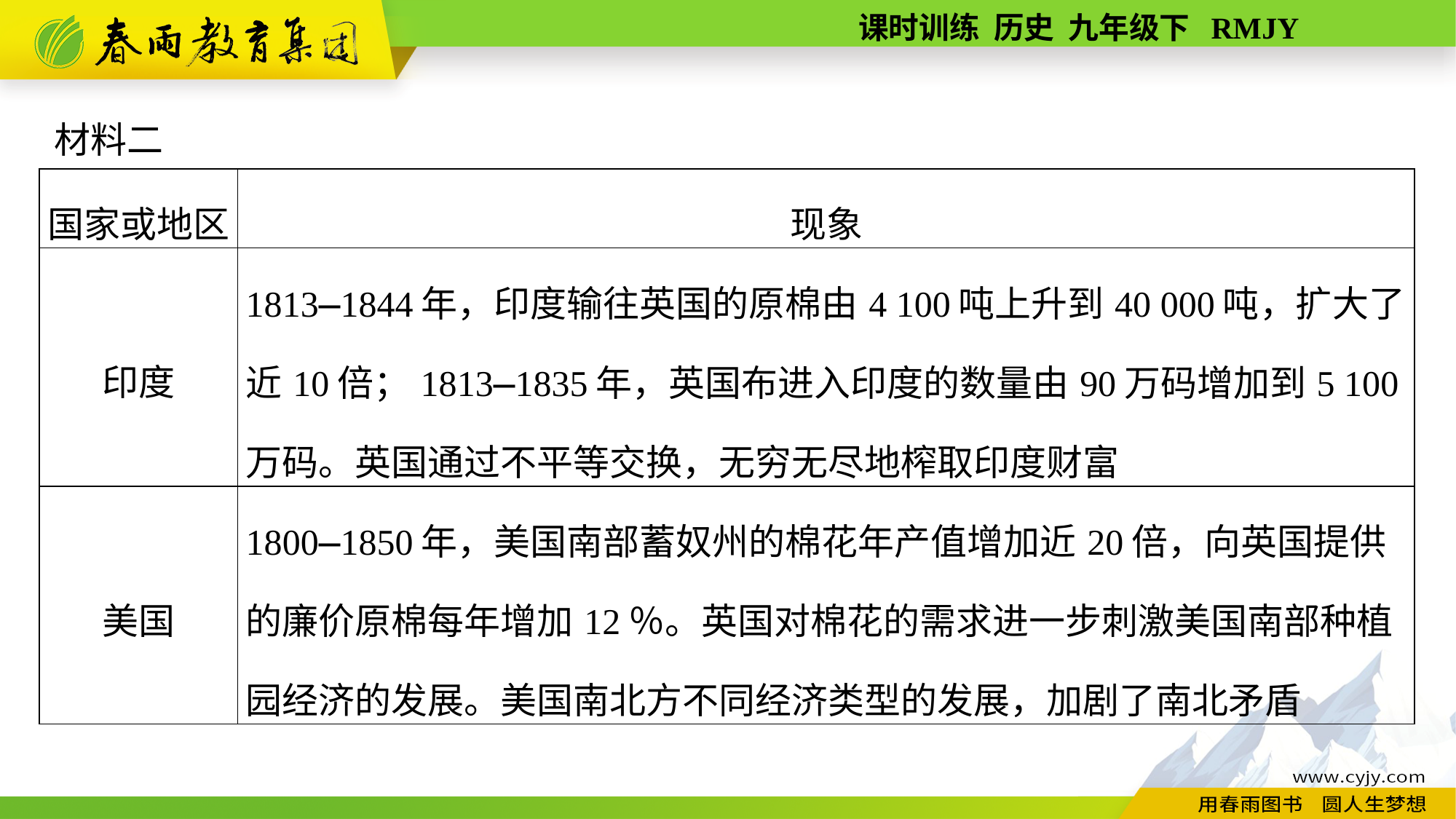

材料二
| 国家或地区 | 现象 |
| --- | --- |
| 印度 | 1813—1844年，印度输往英国的原棉由4 100吨上升到40 000吨，扩大了近10倍；1813—1835年，英国布进入印度的数量由90万码增加到5 100万码。英国通过不平等交换，无穷无尽地榨取印度财富 |
| 美国 | 1800—1850年，美国南部蓄奴州的棉花年产值增加近20倍，向英国提供的廉价原棉每年增加12％。英国对棉花的需求进一步刺激美国南部种植园经济的发展。美国南北方不同经济类型的发展，加剧了南北矛盾 |